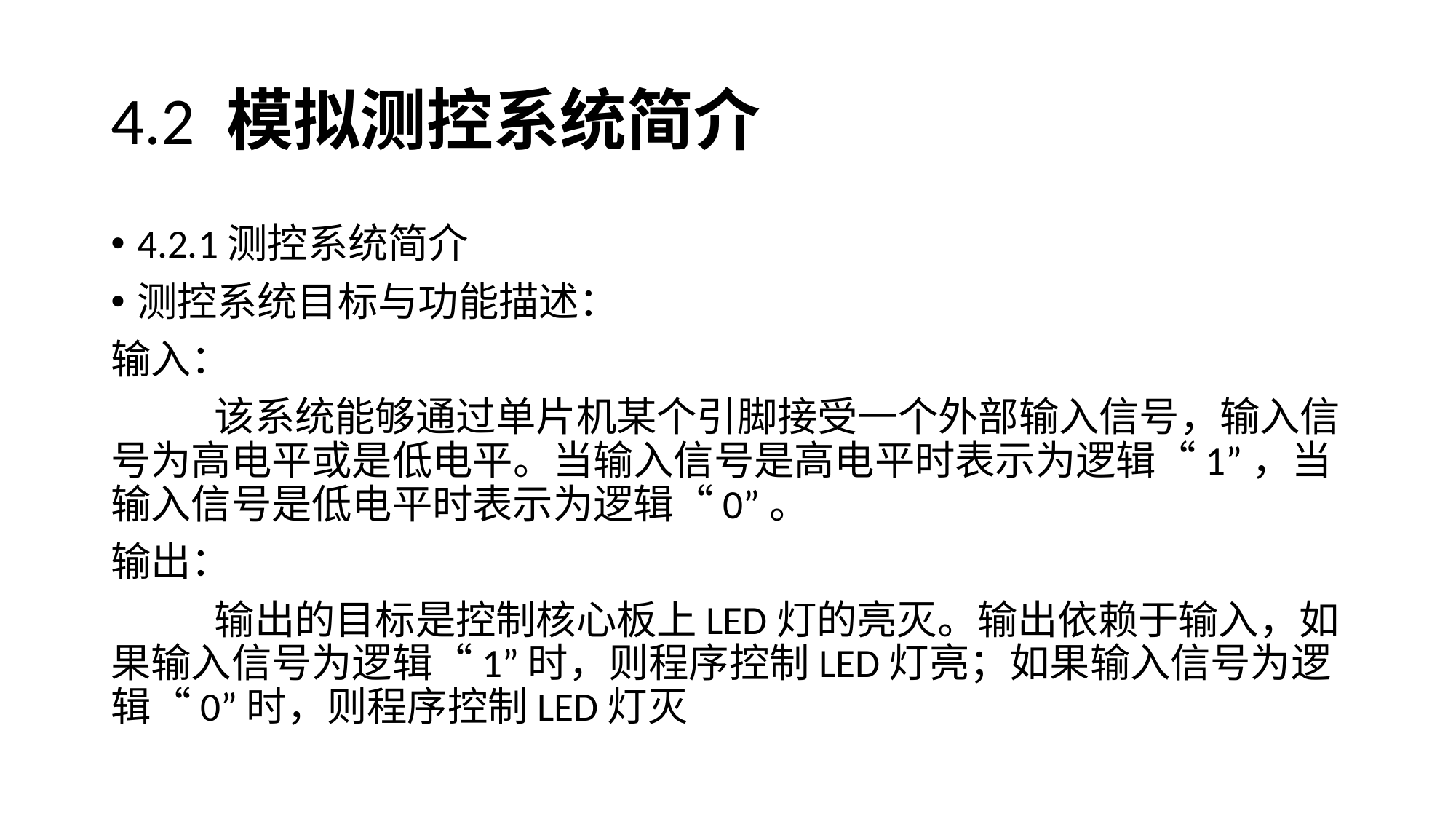

# 4.2 模拟测控系统简介
4.2.1测控系统简介
测控系统目标与功能描述：
输入：
	该系统能够通过单片机某个引脚接受一个外部输入信号，输入信号为高电平或是低电平。当输入信号是高电平时表示为逻辑“1”，当输入信号是低电平时表示为逻辑“0”。
输出：
	输出的目标是控制核心板上LED灯的亮灭。输出依赖于输入，如果输入信号为逻辑“1”时，则程序控制LED灯亮；如果输入信号为逻辑“0”时，则程序控制LED灯灭